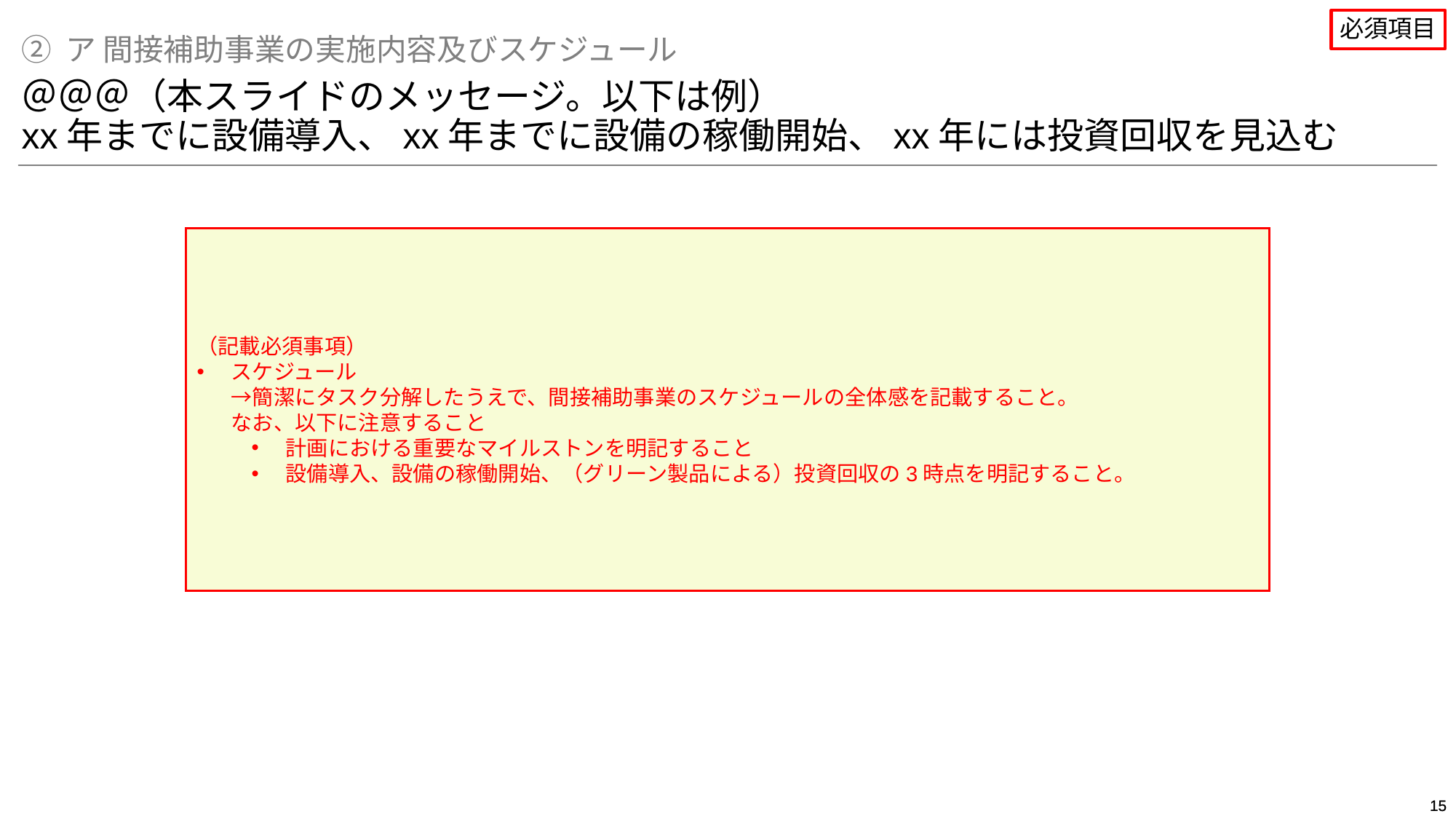

必須項目
② ア 間接補助事業の実施内容及びスケジュール
＠＠＠（本スライドのメッセージ。以下は例）
xx年までに設備導入、xx年までに設備の稼働開始、xx年には投資回収を見込む
（記載必須事項）
スケジュール
→簡潔にタスク分解したうえで、間接補助事業のスケジュールの全体感を記載すること。
なお、以下に注意すること
計画における重要なマイルストンを明記すること
設備導入、設備の稼働開始、（グリーン製品による）投資回収の3時点を明記すること。